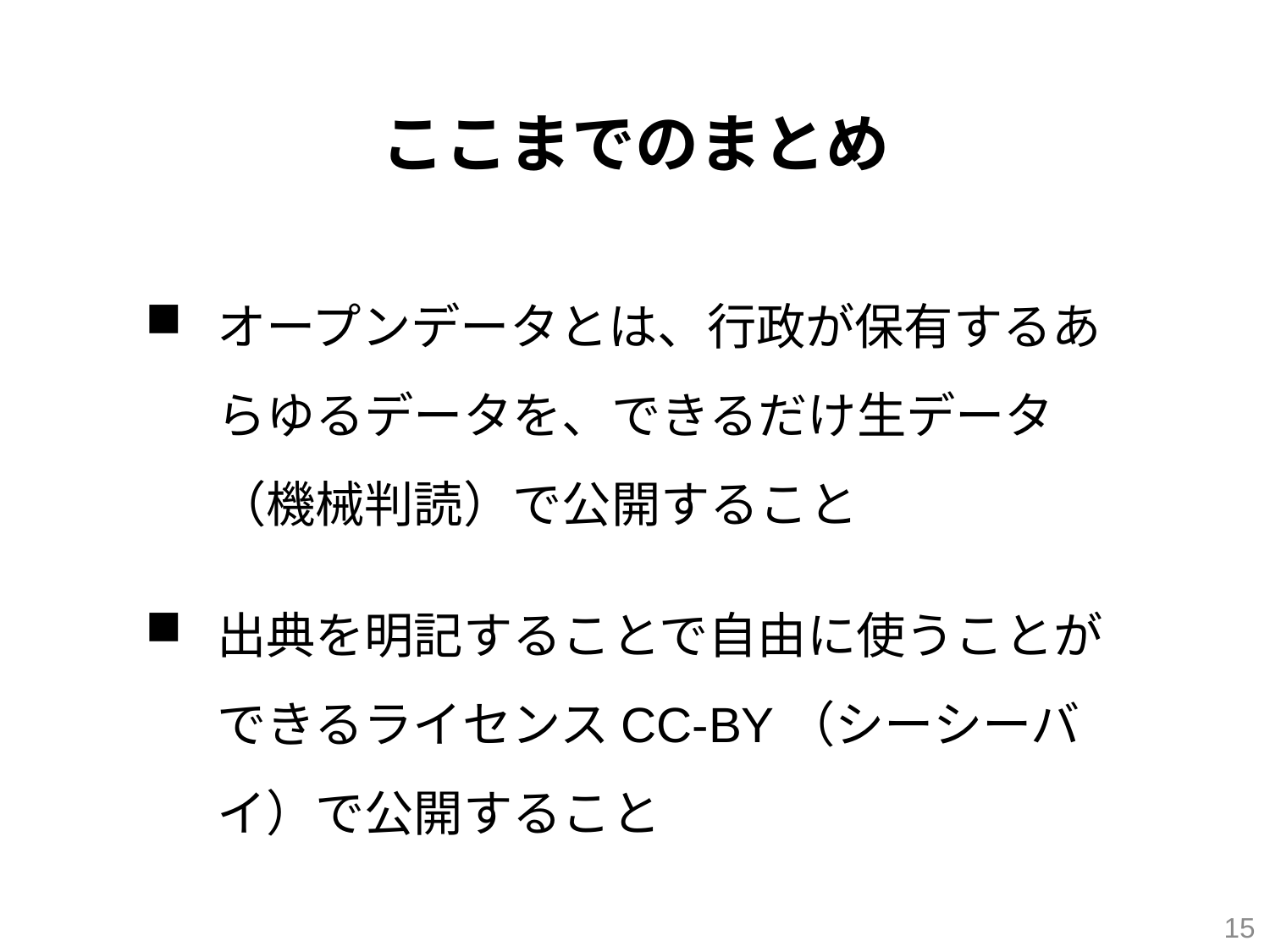

ここまでのまとめ
オープンデータとは、行政が保有するあらゆるデータを、できるだけ生データ（機械判読）で公開すること
出典を明記することで自由に使うことができるライセンスCC-BY（シーシーバイ）で公開すること
15